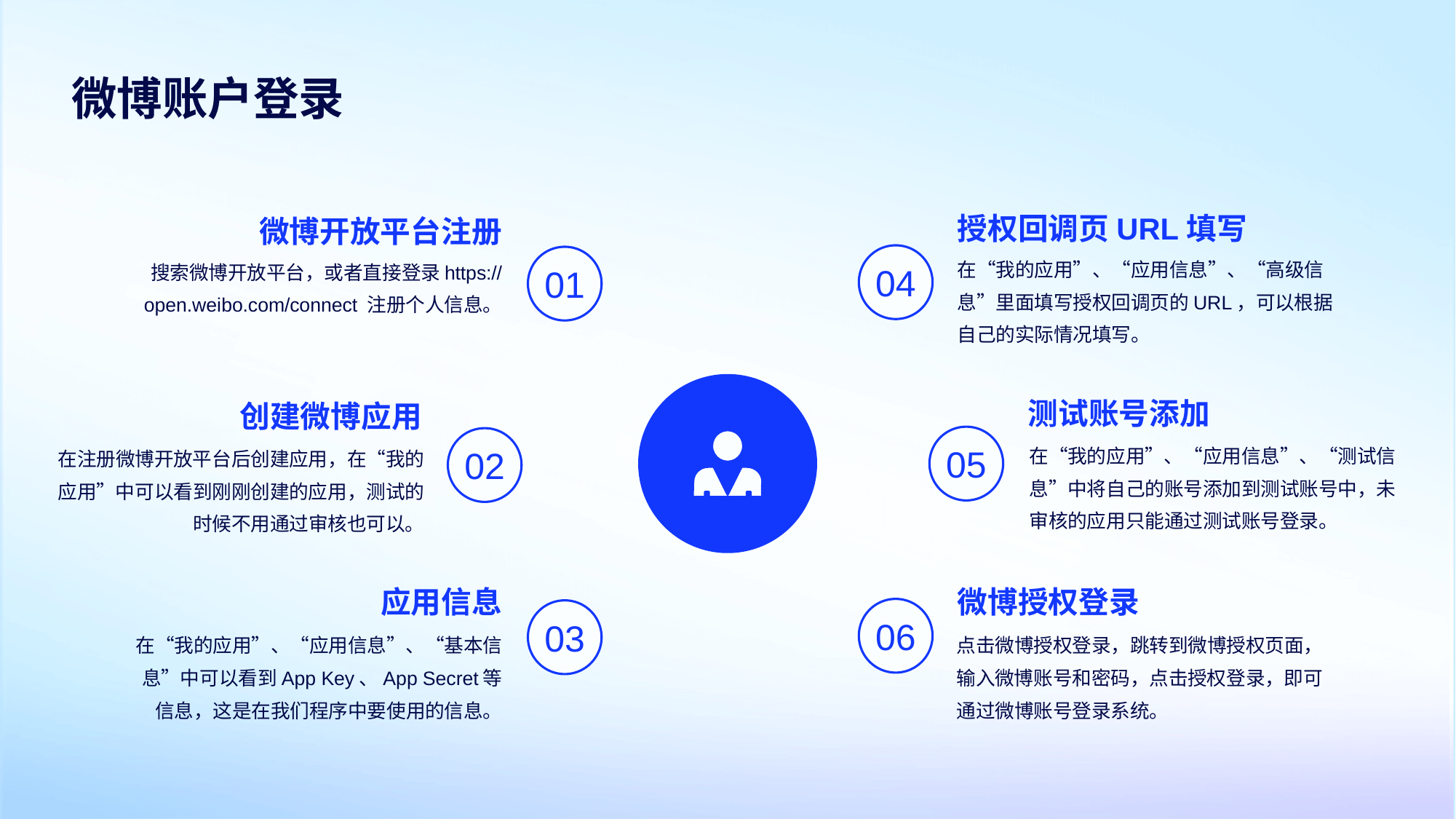

微博账户登录
授权回调页URL填写
微博开放平台注册
在“我的应用”、“应用信息”、“高级信息”里面填写授权回调页的URL，可以根据自己的实际情况填写。

搜索微博开放平台，或者直接登录https://open.weibo.com/connect 注册个人信息。
04
01

测试账号添加
创建微博应用

在“我的应用”、“应用信息”、“测试信息”中将自己的账号添加到测试账号中，未审核的应用只能通过测试账号登录。
在注册微博开放平台后创建应用，在“我的应用”中可以看到刚刚创建的应用，测试的时候不用通过审核也可以。
05
02
应用信息
微博授权登录

06
03
在“我的应用”、“应用信息”、“基本信息”中可以看到App Key、App Secret等信息，这是在我们程序中要使用的信息。
点击微博授权登录，跳转到微博授权页面，输入微博账号和密码，点击授权登录，即可通过微博账号登录系统。